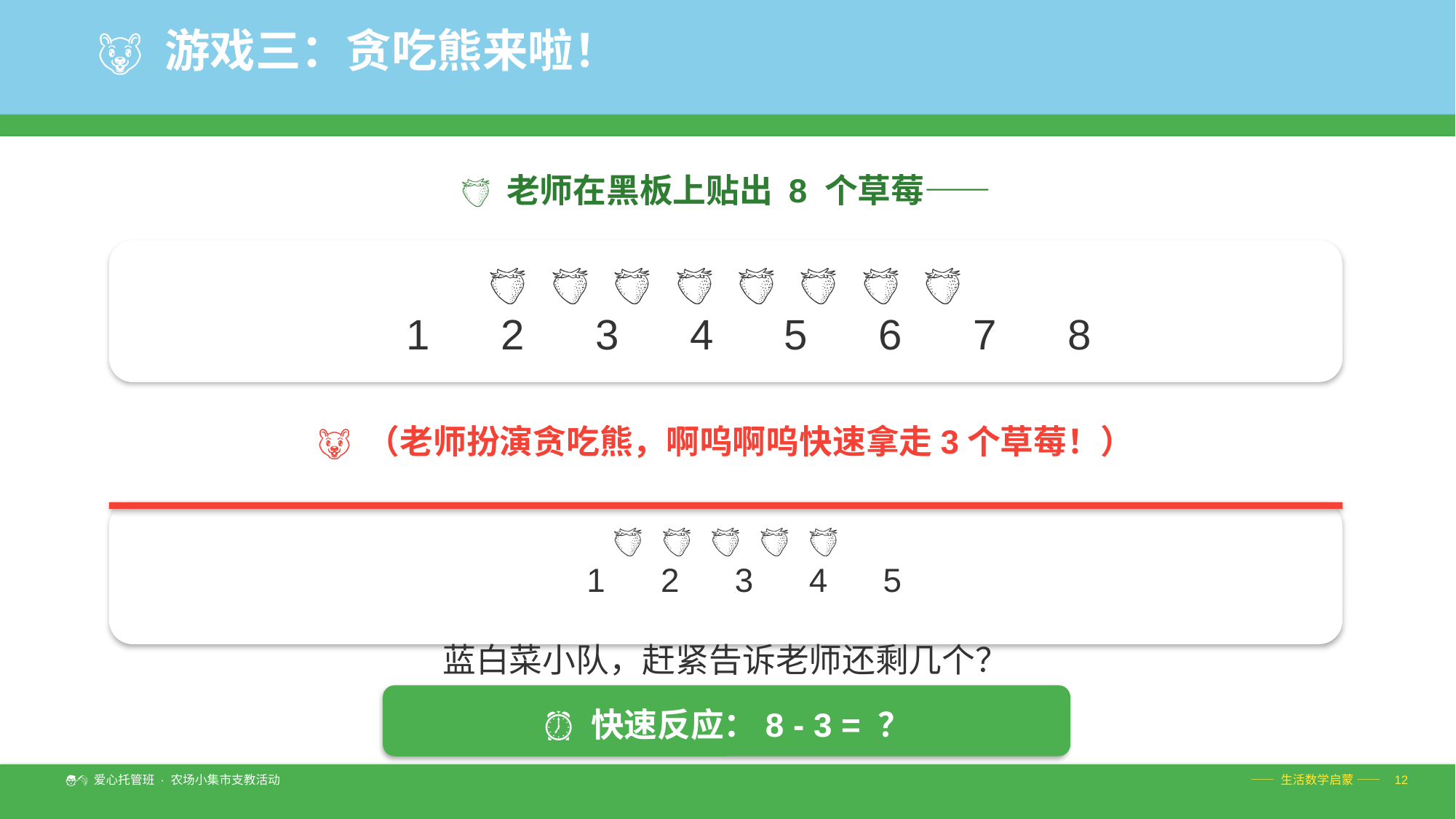

🐻 游戏三：贪吃熊来啦！

🍓 老师在黑板上贴出 8 个草莓——

🍓  🍓  🍓  🍓  🍓  🍓  🍓  🍓
    1      2      3      4      5      6      7      8
🐻 （老师扮演贪吃熊，啊呜啊呜快速拿走3个草莓！）

🍓  🍓  🍓  🍓  🍓
    1      2      3      4      5
蓝白菜小队，赶紧告诉老师还剩几个？

⏰ 快速反应：8 - 3 = ？

🧑‍🌾 爱心托管班 · 农场小集市支教活动
—— 生活数学启蒙 ——    12